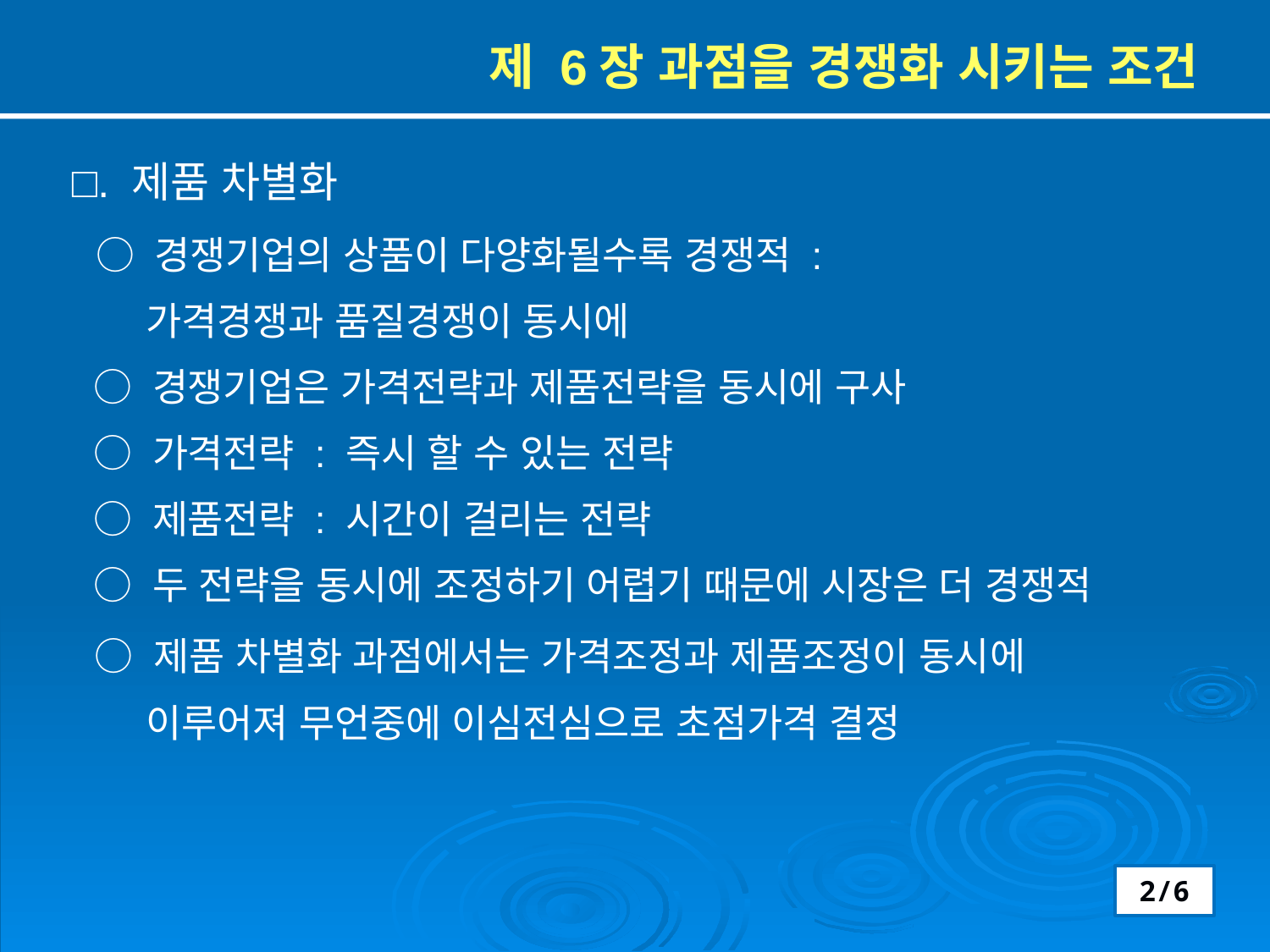

제 6장 과점을 경쟁화 시키는 조건

□. 제품 차별화
  ○ 경쟁기업의 상품이 다양화될수록 경쟁적 :
      가격경쟁과 품질경쟁이 동시에
  ○ 경쟁기업은 가격전략과 제품전략을 동시에 구사
  ○ 가격전략 : 즉시 할 수 있는 전략
  ○ 제품전략 : 시간이 걸리는 전략
  ○ 두 전략을 동시에 조정하기 어렵기 때문에 시장은 더 경쟁적
  ○ 제품 차별화 과점에서는 가격조정과 제품조정이 동시에
      이루어져 무언중에 이심전심으로 초점가격 결정
2/6